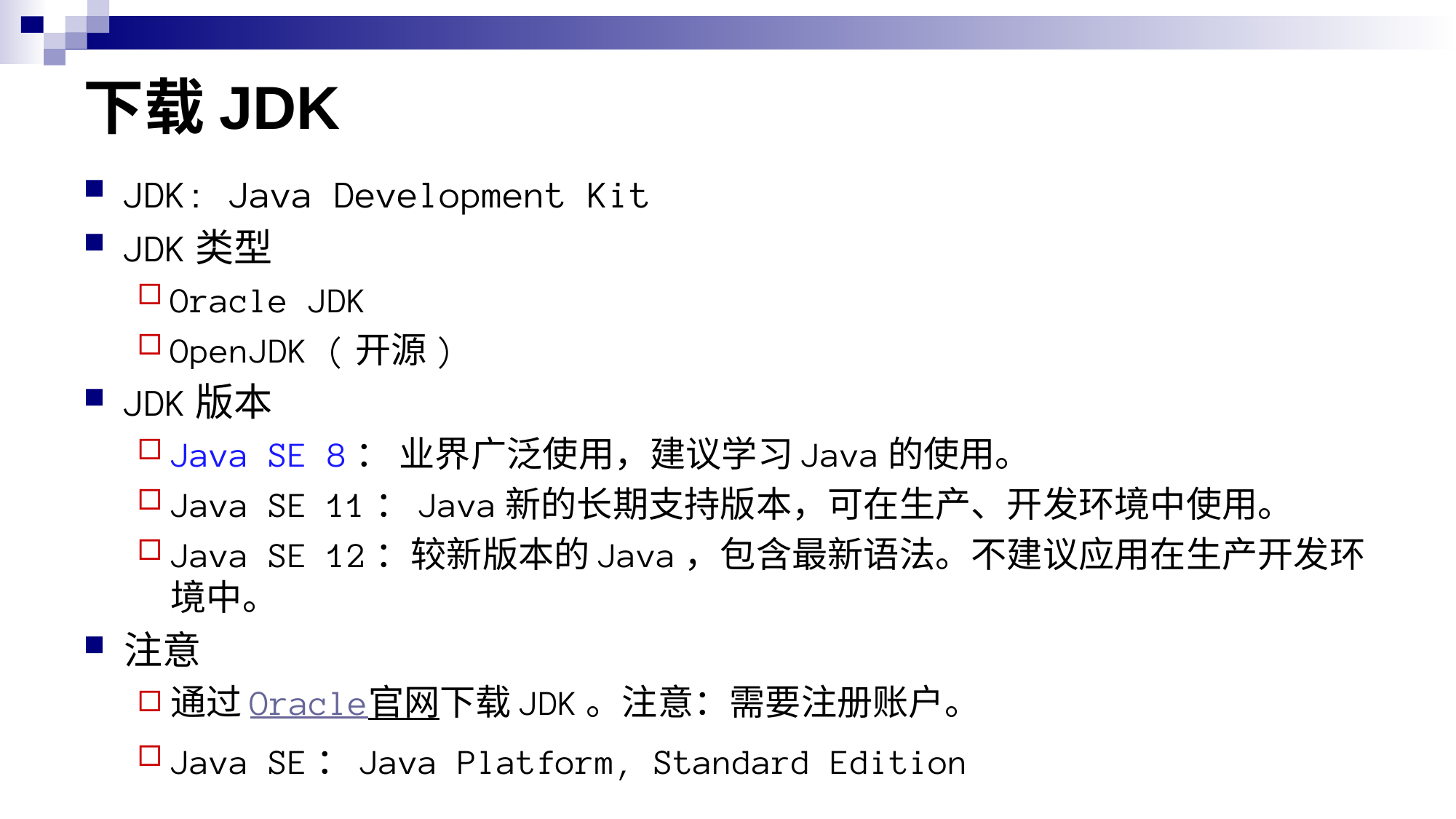

# 下载JDK
JDK: Java Development Kit
JDK类型
Oracle JDK
OpenJDK (开源)
JDK版本
Java SE 8： 业界广泛使用，建议学习Java的使用。
Java SE 11：Java新的长期支持版本，可在生产、开发环境中使用。
Java SE 12：较新版本的Java，包含最新语法。不建议应用在生产开发环境中。
注意
通过Oracle官网下载JDK。注意：需要注册账户。
Java SE：Java Platform, Standard Edition